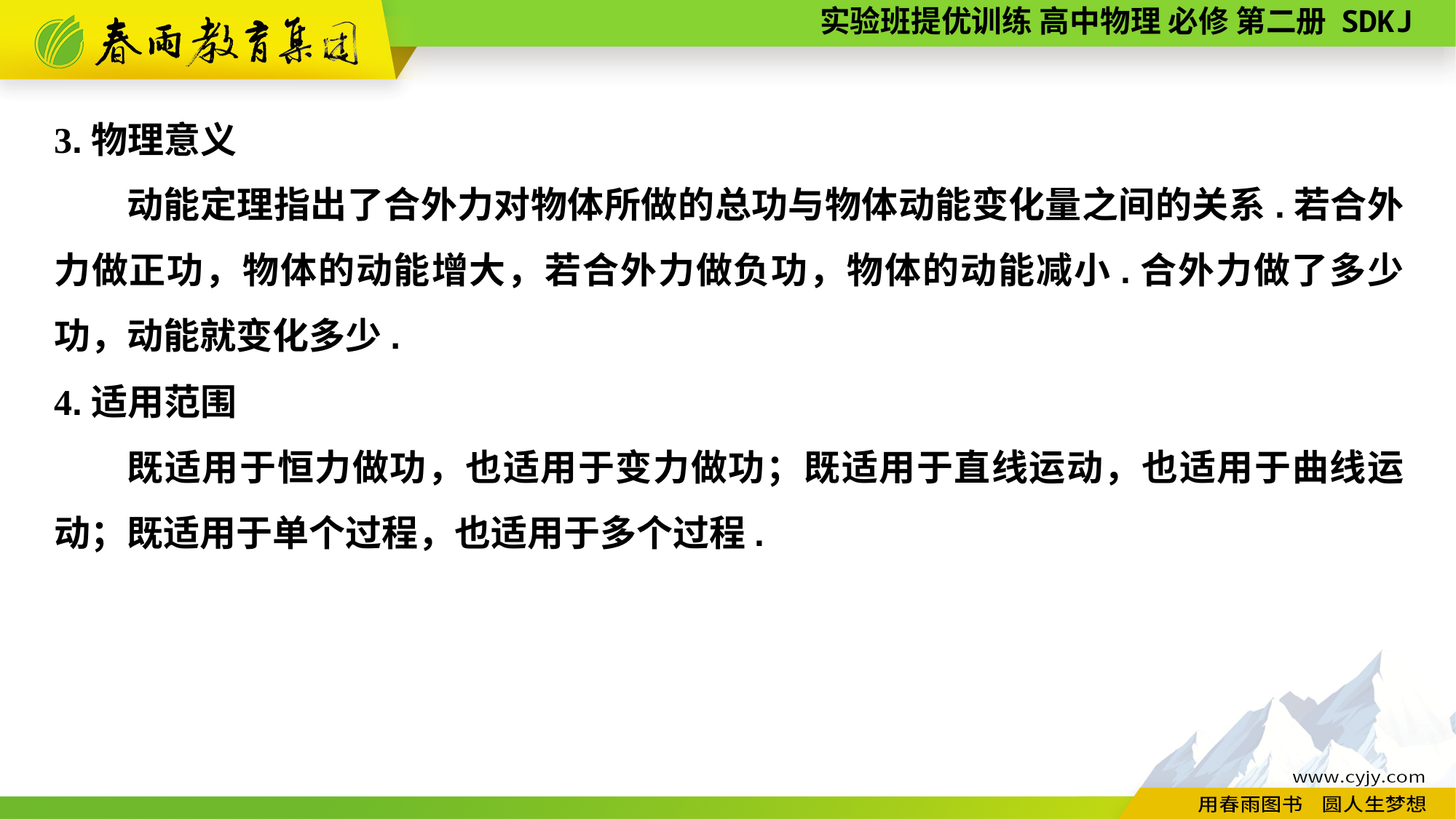

3.物理意义
动能定理指出了合外力对物体所做的总功与物体动能变化量之间的关系.若合外力做正功，物体的动能增大，若合外力做负功，物体的动能减小.合外力做了多少功，动能就变化多少.
4.适用范围
既适用于恒力做功，也适用于变力做功；既适用于直线运动，也适用于曲线运动；既适用于单个过程，也适用于多个过程.